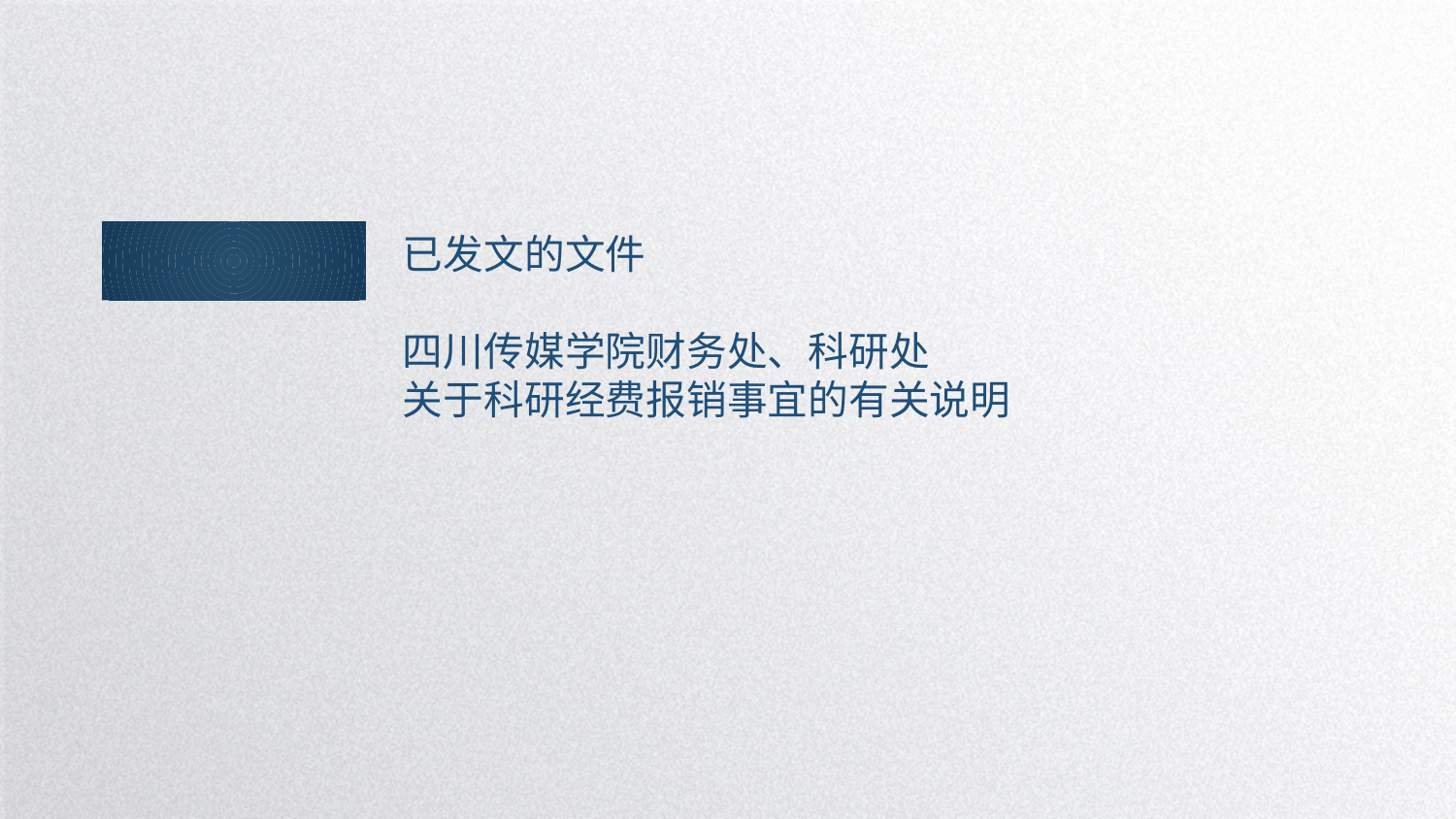

已发文的文件

四川传媒学院财务处、科研处
关于科研经费报销事宜的有关说明